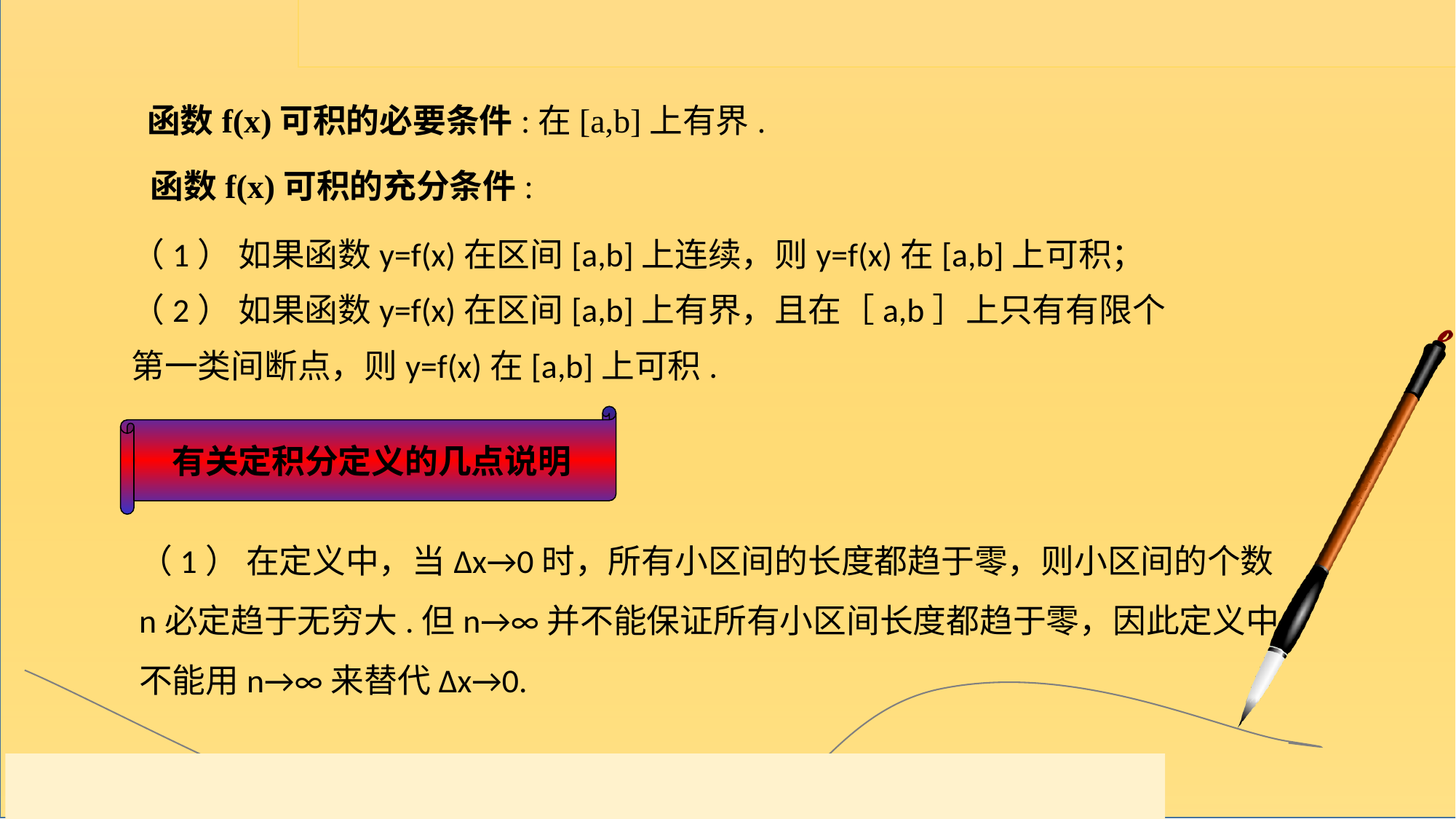

函数f(x)可积的必要条件:在[a,b]上有界.
函数f(x)可积的充分条件:
（1） 如果函数y=f(x)在区间[a,b]上连续，则y=f(x)在[a,b]上可积；
（2） 如果函数y=f(x)在区间[a,b]上有界，且在［a,b］上只有有限个第一类间断点，则y=f(x)在[a,b]上可积.
有关定积分定义的几点说明
（1） 在定义中，当Δx→0时，所有小区间的长度都趋于零，则小区间的个数
n必定趋于无穷大.但n→∞并不能保证所有小区间长度都趋于零，因此定义中不能用n→∞来替代Δx→0.